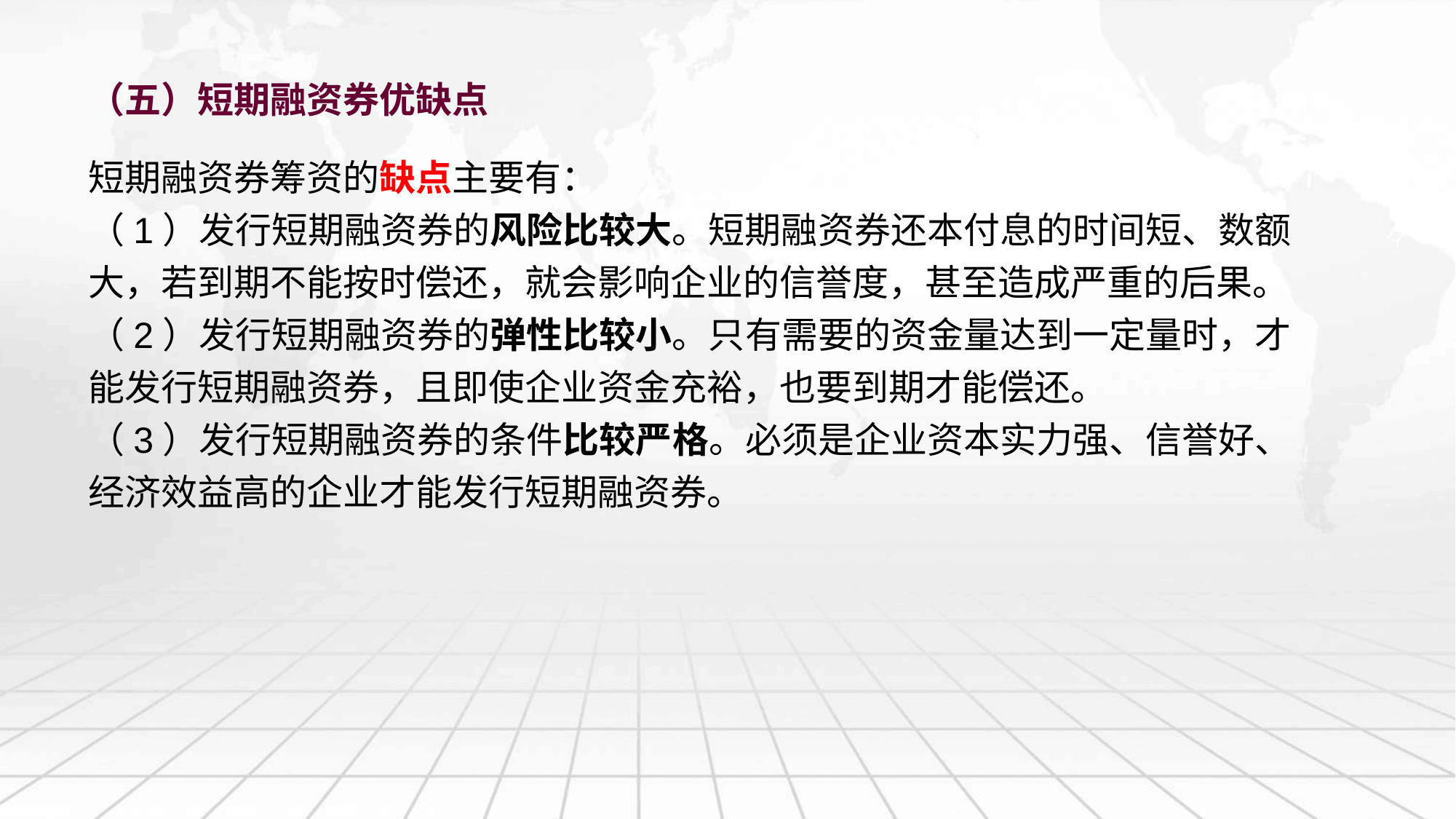

（五）短期融资券优缺点
短期融资券筹资的缺点主要有：
（1）发行短期融资券的风险比较大。短期融资券还本付息的时间短、数额大，若到期不能按时偿还，就会影响企业的信誉度，甚至造成严重的后果。
（2）发行短期融资券的弹性比较小。只有需要的资金量达到一定量时，才能发行短期融资券，且即使企业资金充裕，也要到期才能偿还。
（3）发行短期融资券的条件比较严格。必须是企业资本实力强、信誉好、经济效益高的企业才能发行短期融资券。